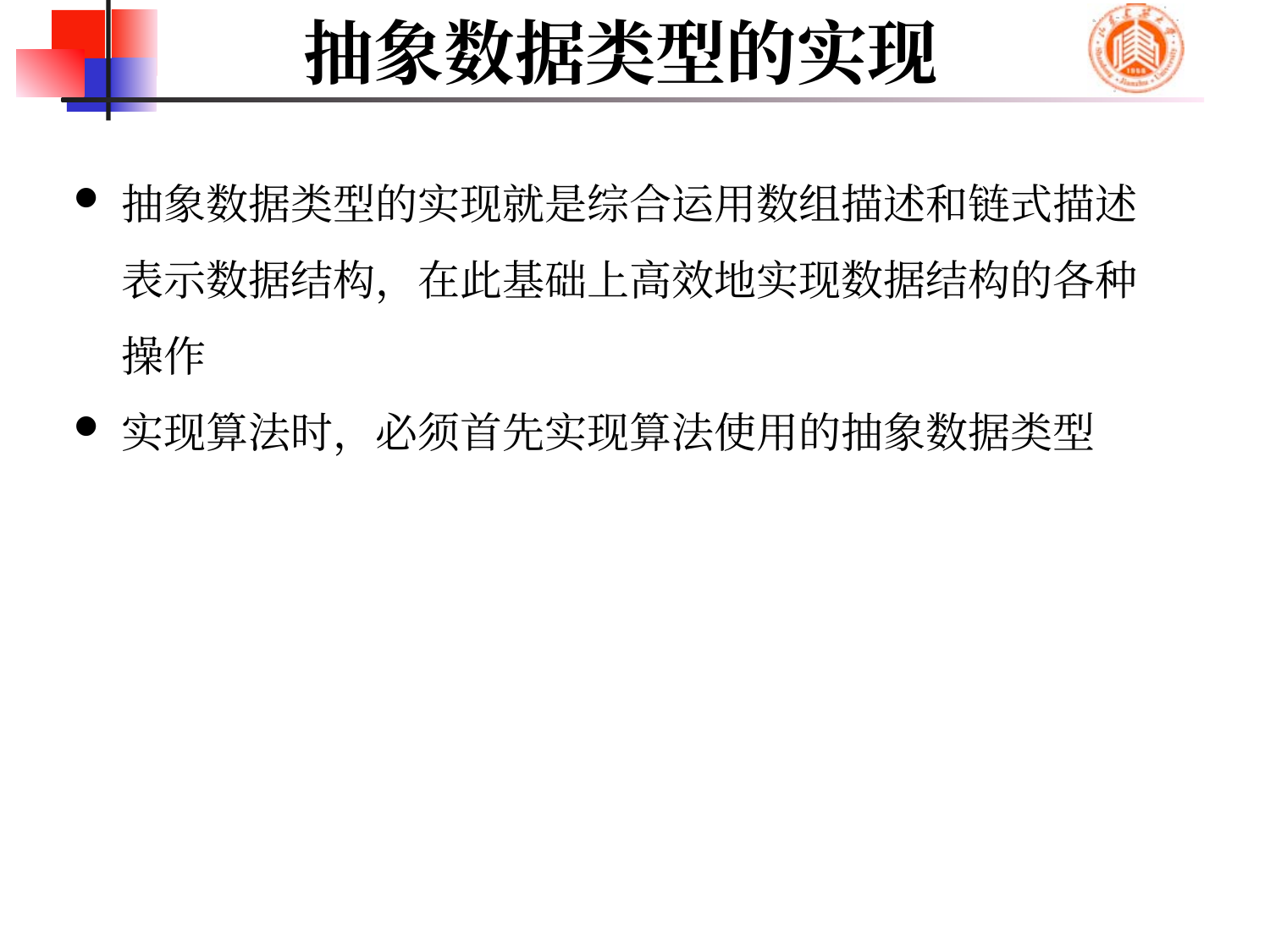

# 抽象数据类型的实现
抽象数据类型的实现就是综合运用数组描述和链式描述表示数据结构，在此基础上高效地实现数据结构的各种操作
实现算法时，必须首先实现算法使用的抽象数据类型